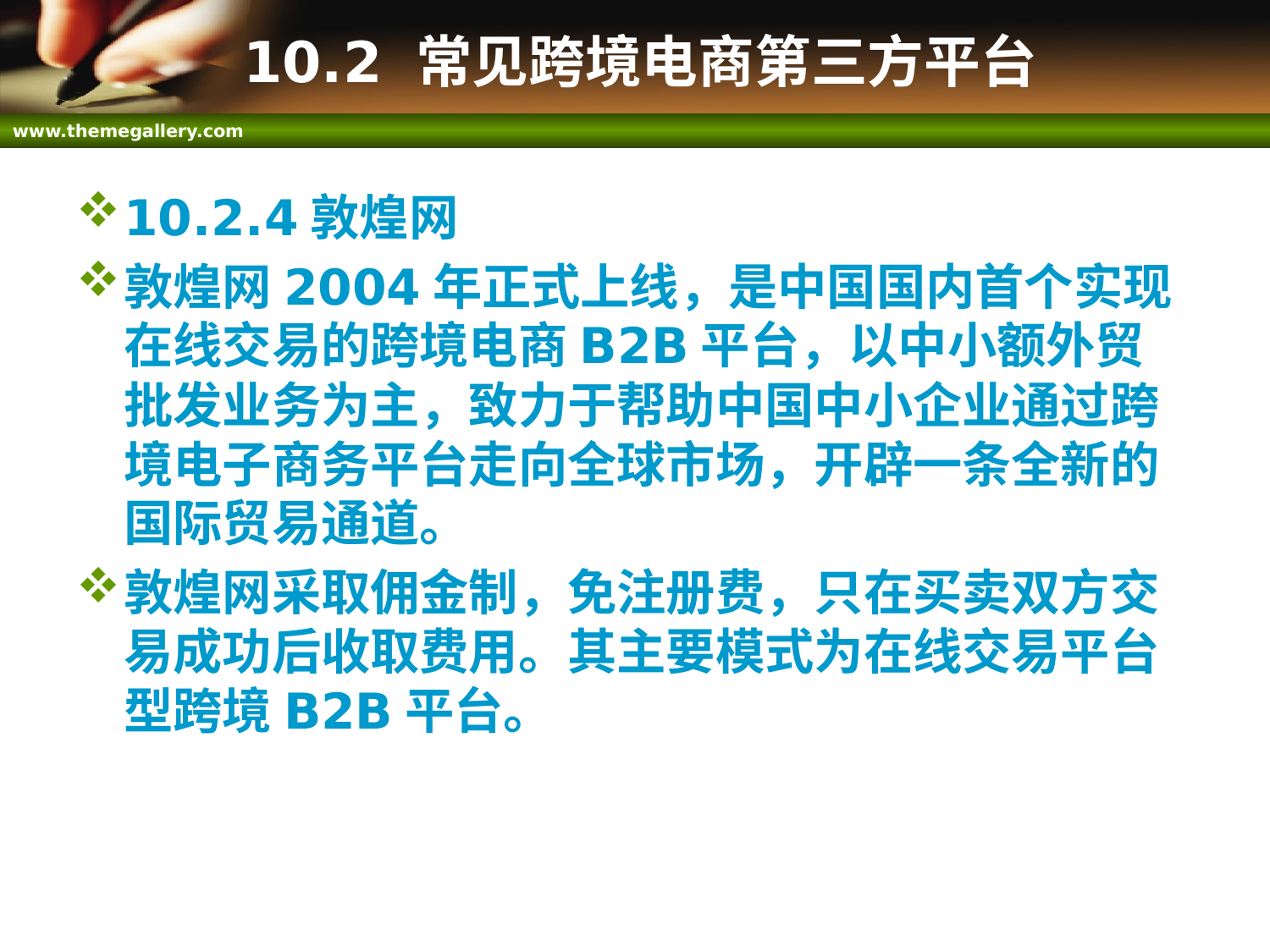

# 10.2 常见跨境电商第三方平台
10.2.4敦煌网
敦煌网2004年正式上线，是中国国内首个实现在线交易的跨境电商B2B平台，以中小额外贸批发业务为主，致力于帮助中国中小企业通过跨境电子商务平台走向全球市场，开辟一条全新的国际贸易通道。
敦煌网采取佣金制，免注册费，只在买卖双方交易成功后收取费用。其主要模式为在线交易平台型跨境B2B平台。